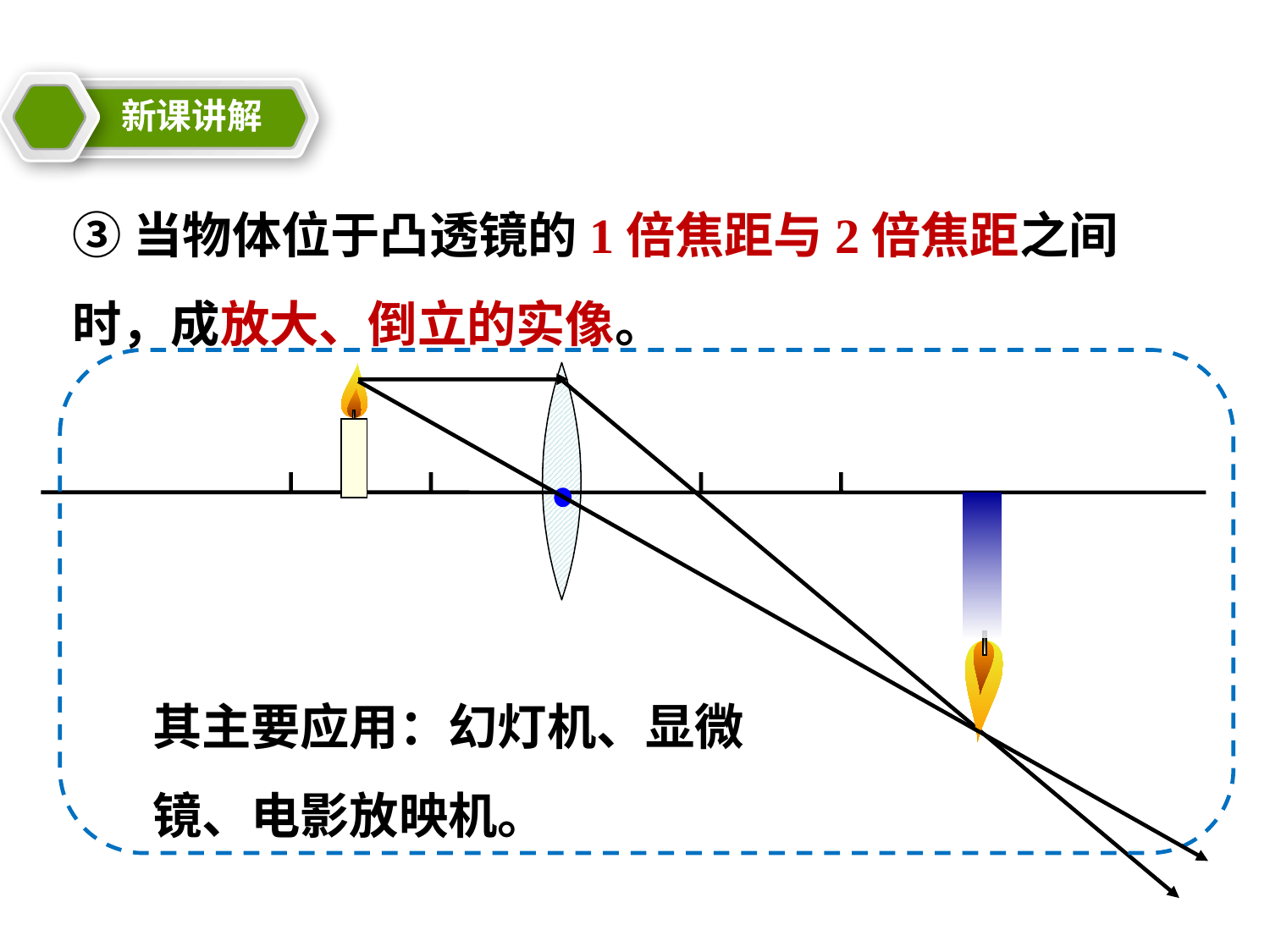

新课讲解
③当物体位于凸透镜的1倍焦距与2倍焦距之间时，成放大、倒立的实像。

其主要应用：幻灯机、显微镜、电影放映机。